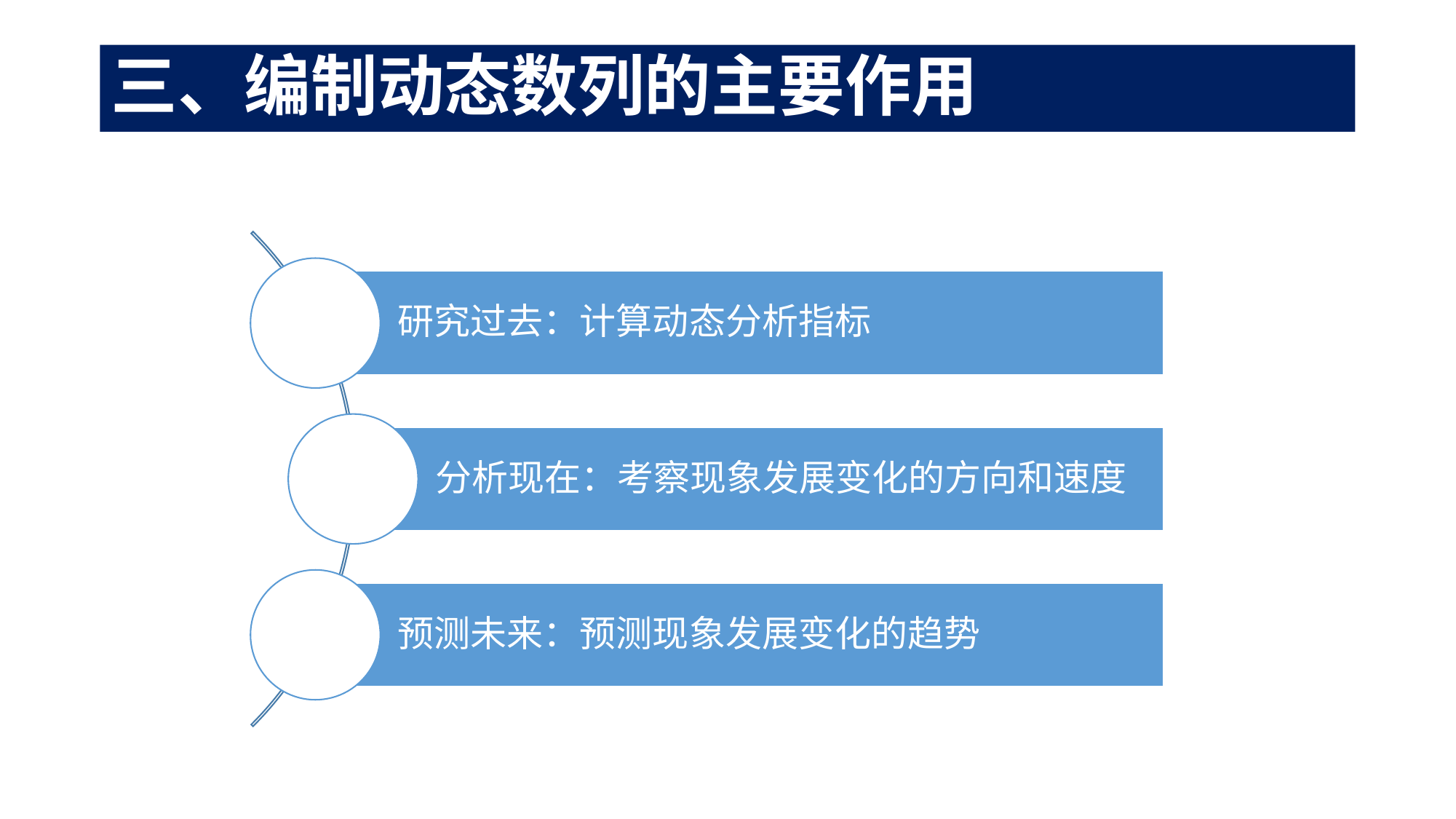

# 三、编制动态数列的主要作用

研究过去：计算动态分析指标
分析现在：考察现象发展变化的方向和速度
预测未来：预测现象发展变化的趋势